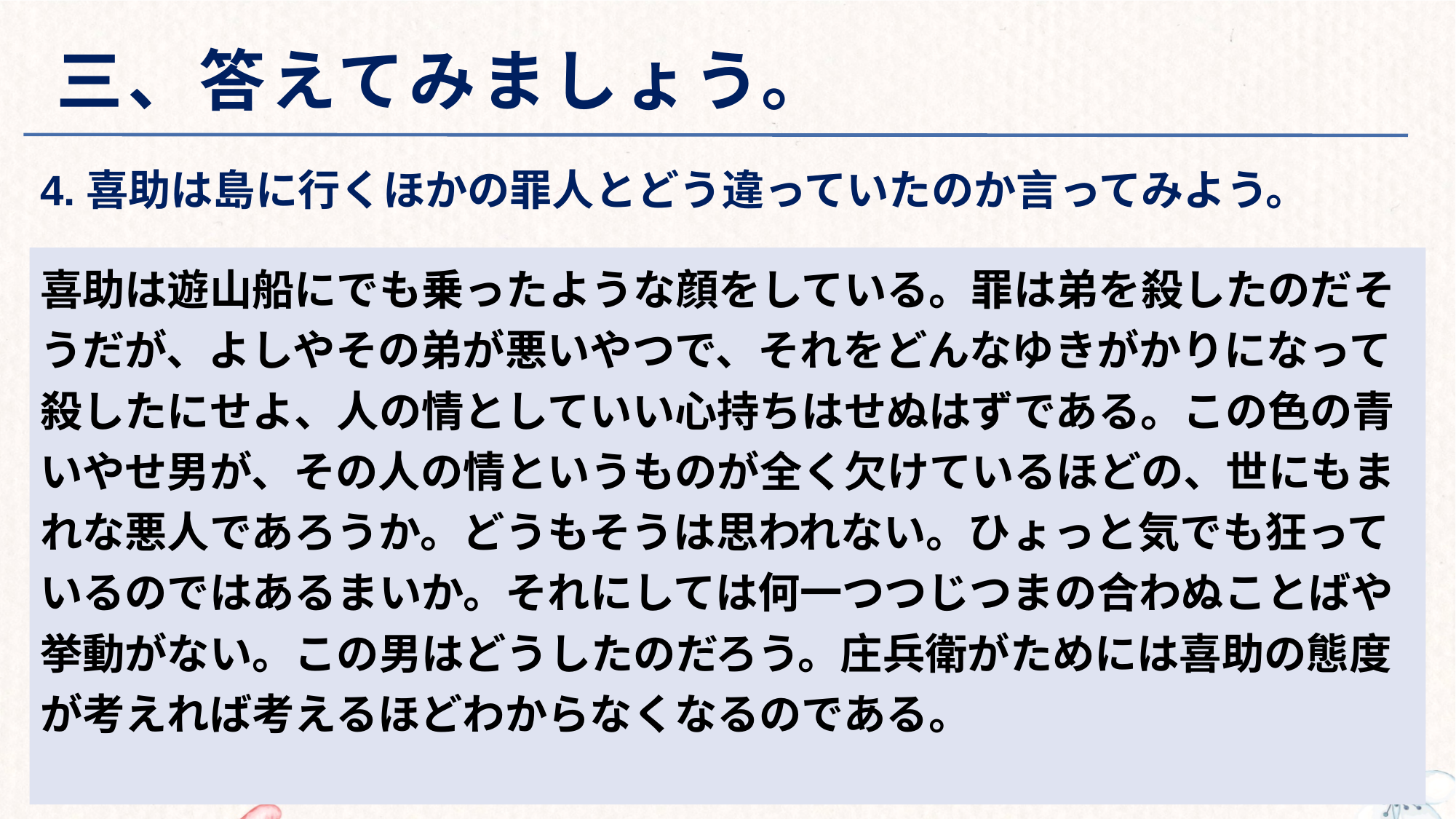

# 三、答えてみましょう。
4.喜助は島に行くほかの罪人とどう違っていたのか言ってみよう。
喜助は遊山船にでも乗ったような顔をしている。罪は弟を殺したのだそうだが、よしやその弟が悪いやつで、それをどんなゆきがかりになって殺したにせよ、人の情としていい心持ちはせぬはずである。この色の青いやせ男が、その人の情というものが全く欠けているほどの、世にもまれな悪人であろうか。どうもそうは思われない。ひょっと気でも狂っているのではあるまいか。それにしては何一つつじつまの合わぬことばや挙動がない。この男はどうしたのだろう。庄兵衛がためには喜助の態度が考えれば考えるほどわからなくなるのである。